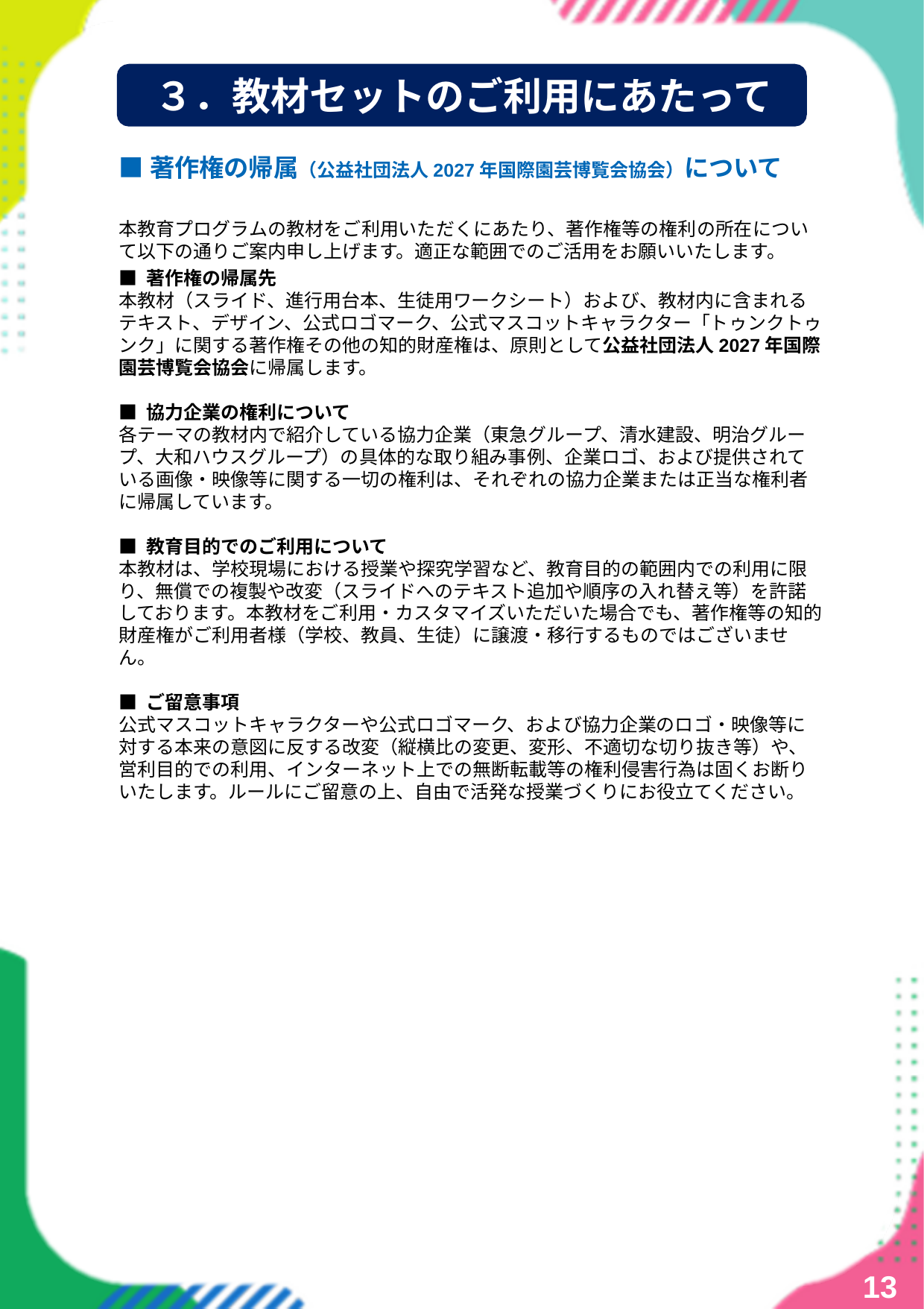

本教材は、2027年に横浜で開催される「GREEN×EXPO 2027（国際園芸博覧会）」を題材に、これからの持続可能な社会を生きる高校生たちが「地球の未来」を自分事として考えるための特別授業プログラムです。
地球のSOSを解決するための重要な4つのキーワード（カーボンニュートラル、ネイチャーポジティブ、NbS、サーキュラーエコノミー）をベースに、協力企業のリアルな取り組み映像から学ぶ、以下の全4テーマをご用意しました。生徒の興味関心や学校の探究テーマに合わせて自由に選択していただけます。
教材① 東急グループ CO2を「出す」から「活かす」へ 〜カーボンニュートラルで描く2050年の暮らし〜
教材② 清水建設 自然を「守る」から「増やす」時代へ 〜ネイチャーポジティブなまちづくりと2050年の風景〜
教材③ 明治グループ 「管理する」から「寄り添う」酪農へ 〜自然×テクノロジー（NbS）で描く2050年の食と農〜
教材④ 大和グループ 建物を「壊す」から「活かし継ぐ」社会へ 〜サーキュラー建築で描く2050年の暮らし〜
本プログラムは、多忙な先生方が準備の負担なく実施できるよう、1コマ（50分）で完結する「スライド（動画リンク付き）」「進行用台本」「生徒用ワークシート」をセットでご提供しています。授業内では、インプットだけでなく、生徒同士の対話を通じて2050年の風景をデザインするワークショップも取り入れています。
また、スライドはPowerPoint形式で無料でダウンロード可能です。学校の実態や生徒のレベル、地域の特性に合わせて、スライド内容を自由に追加・修正してご活用いただけます。 （※本教材の著作権は、公益社団法人2027年国際園芸博覧会協会に帰属します。）

# ３．教材セットのご利用にあたって
■著作権の帰属（公益社団法人2027年国際園芸博覧会協会）について
本教育プログラムの教材をご利用いただくにあたり、著作権等の権利の所在について以下の通りご案内申し上げます。適正な範囲でのご活用をお願いいたします。
■ 著作権の帰属先
本教材（スライド、進行用台本、生徒用ワークシート）および、教材内に含まれるテキスト、デザイン、公式ロゴマーク、公式マスコットキャラクター「トゥンクトゥンク」に関する著作権その他の知的財産権は、原則として公益社団法人2027年国際園芸博覧会協会に帰属します。

■ 協力企業の権利について
各テーマの教材内で紹介している協力企業（東急グループ、清水建設、明治グループ、大和ハウスグループ）の具体的な取り組み事例、企業ロゴ、および提供されている画像・映像等に関する一切の権利は、それぞれの協力企業または正当な権利者に帰属しています。

■ 教育目的でのご利用について
本教材は、学校現場における授業や探究学習など、教育目的の範囲内での利用に限り、無償での複製や改変（スライドへのテキスト追加や順序の入れ替え等）を許諾しております。本教材をご利用・カスタマイズいただいた場合でも、著作権等の知的財産権がご利用者様（学校、教員、生徒）に譲渡・移行するものではございません。

■ ご留意事項
公式マスコットキャラクターや公式ロゴマーク、および協力企業のロゴ・映像等に対する本来の意図に反する改変（縦横比の変更、変形、不適切な切り抜き等）や、営利目的での利用、インターネット上での無断転載等の権利侵害行為は固くお断りいたします。ルールにご留意の上、自由で活発な授業づくりにお役立てください。

13